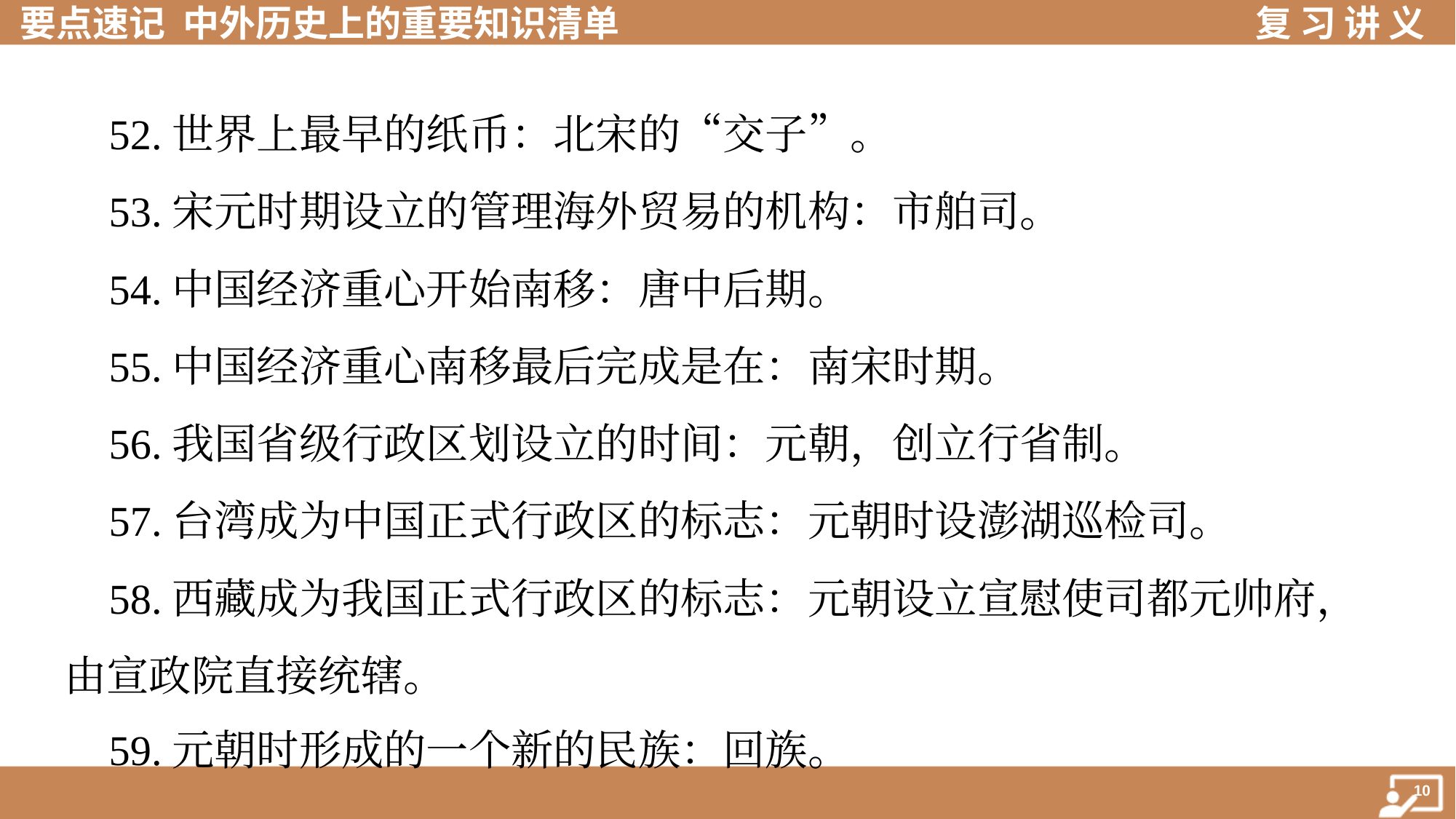

52.世界上最早的纸币：北宋的“交子”。
    53.宋元时期设立的管理海外贸易的机构：市舶司。
    54.中国经济重心开始南移：唐中后期。
    55.中国经济重心南移最后完成是在：南宋时期。
    56.我国省级行政区划设立的时间：元朝，创立行省制。
    57.台湾成为中国正式行政区的标志：元朝时设澎湖巡检司。
    58.西藏成为我国正式行政区的标志：元朝设立宣慰使司都元帅府，
由宣政院直接统辖。
    59.元朝时形成的一个新的民族：回族。